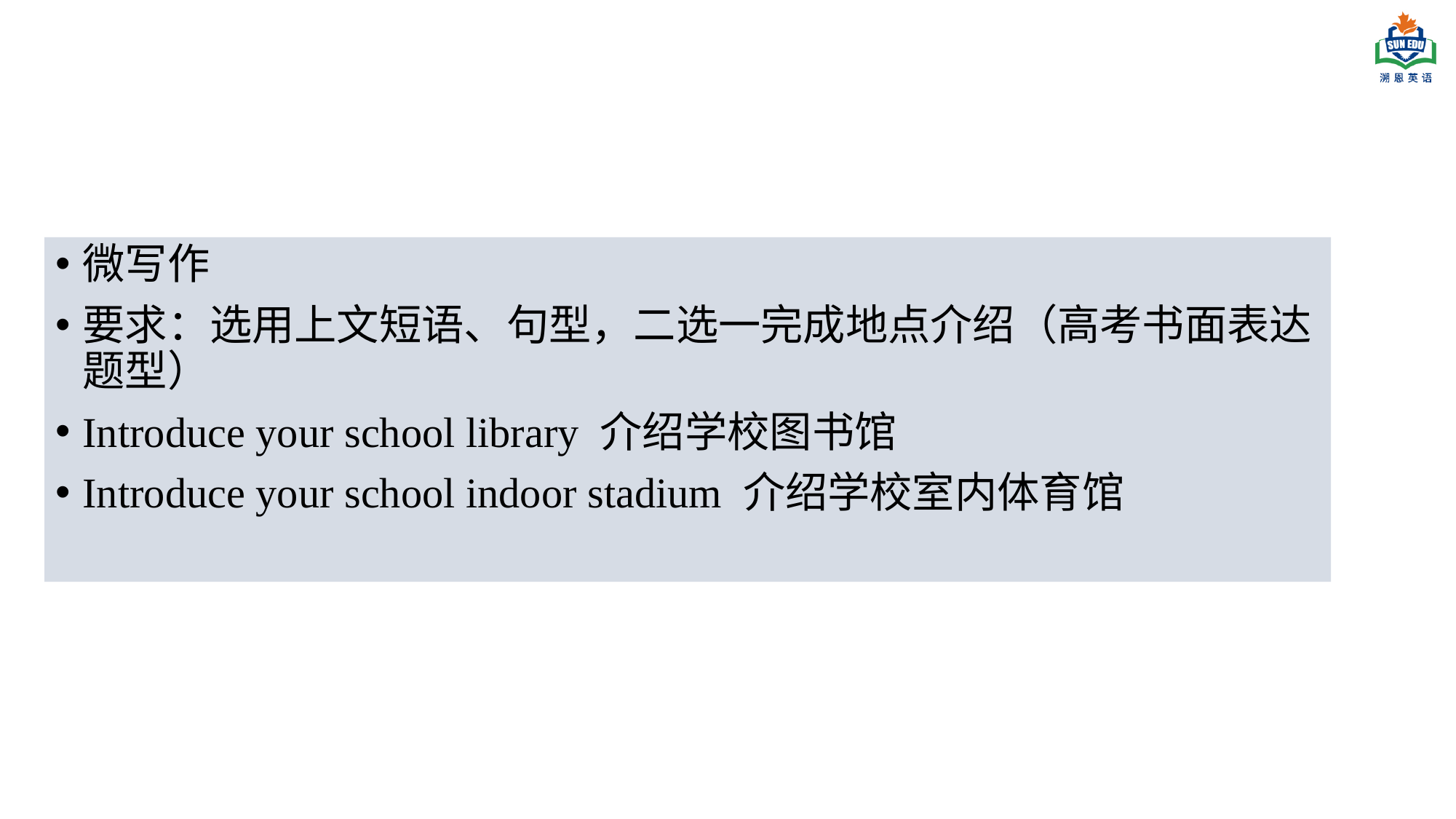

微写作
要求：选用上文短语、句型，二选一完成地点介绍（高考书面表达题型）
Introduce your school library 介绍学校图书馆
Introduce your school indoor stadium 介绍学校室内体育馆